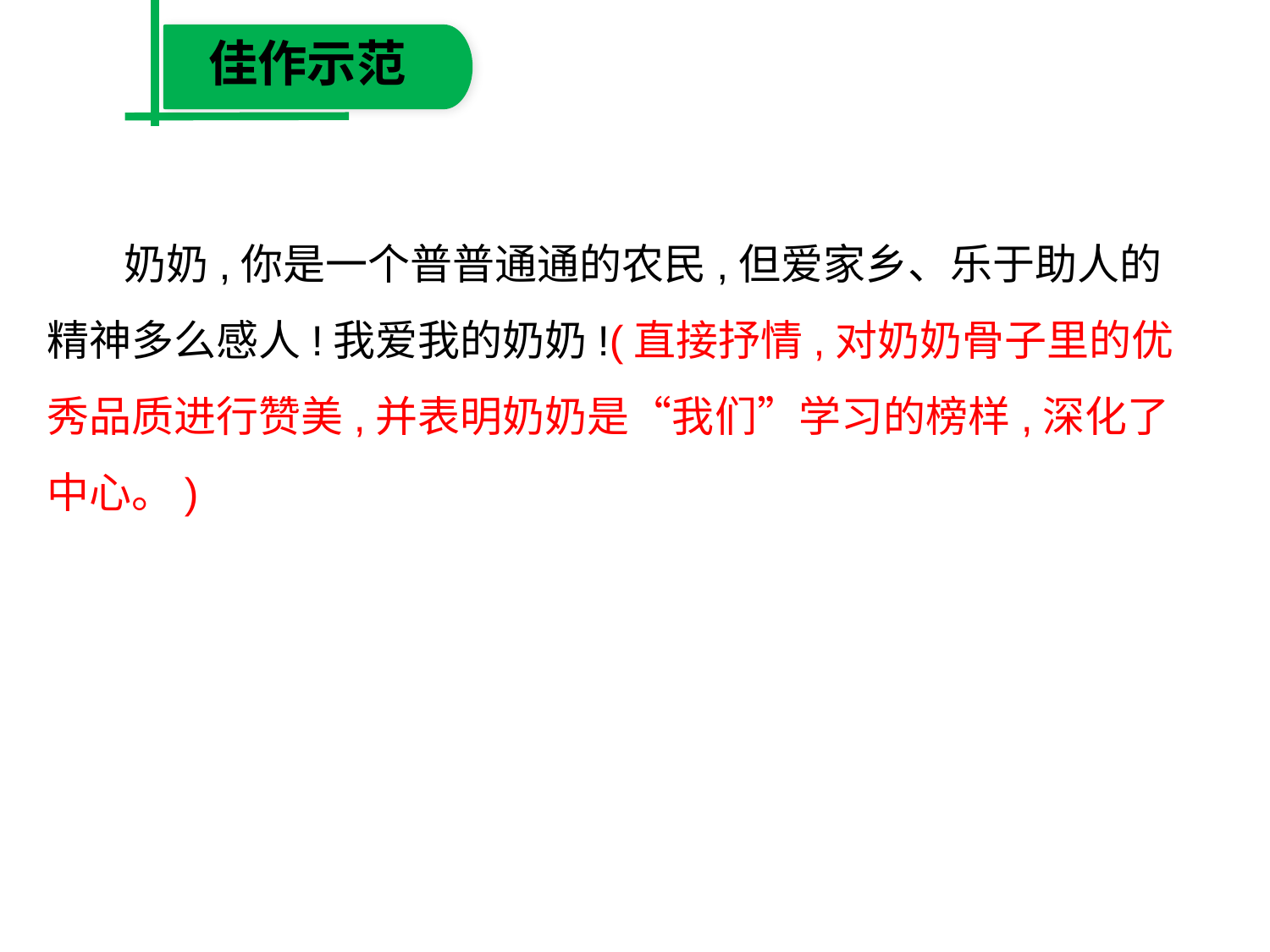

佳作示范
       奶奶,你是一个普普通通的农民,但爱家乡、乐于助人的精神多么感人!我爱我的奶奶!(直接抒情,对奶奶骨子里的优秀品质进行赞美,并表明奶奶是“我们”学习的榜样,深化了中心。)